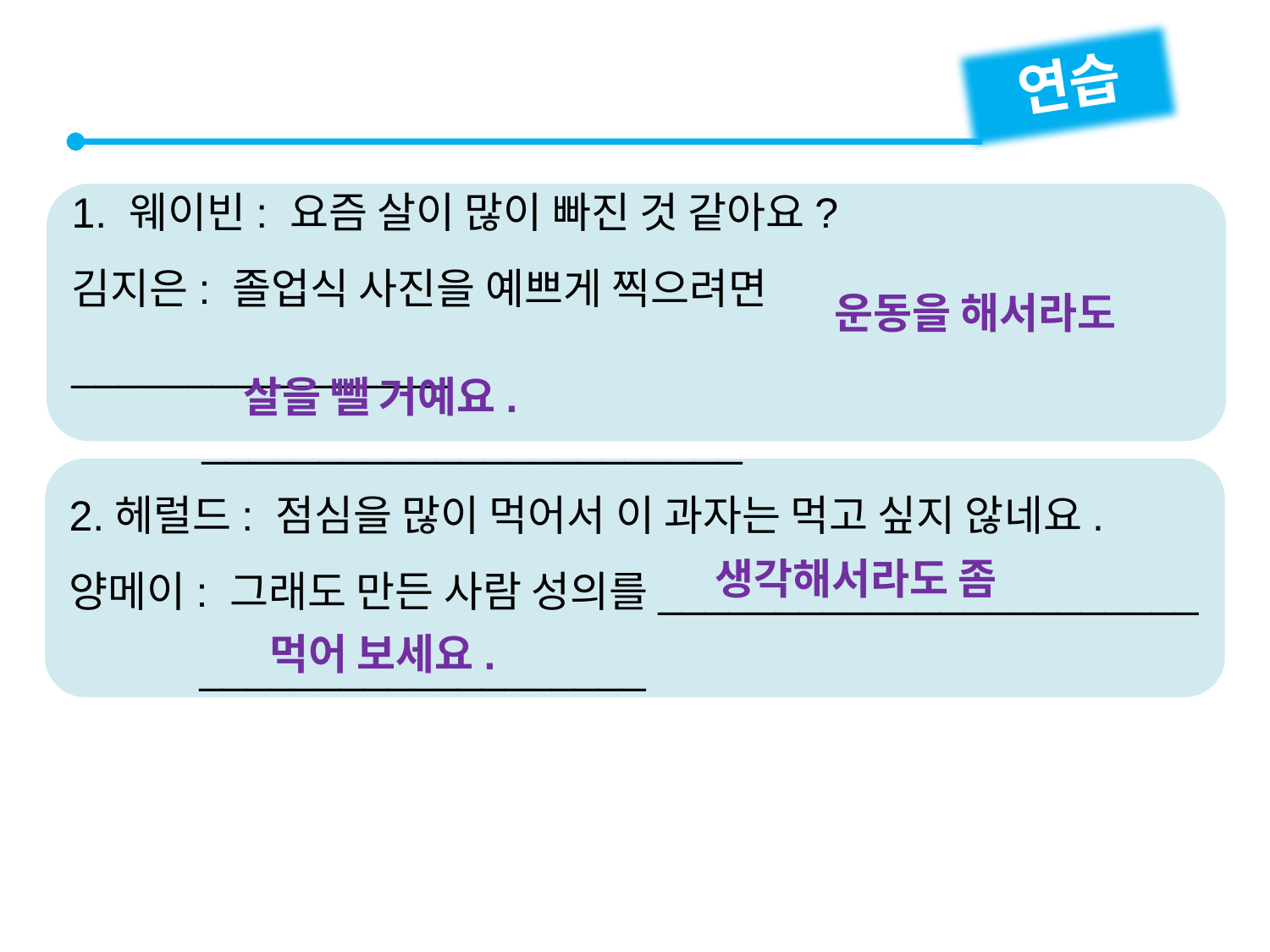

연습
1. 웨이빈: 요즘 살이 많이 빠진 것 같아요?
김지은: 졸업식 사진을 예쁘게 찍으려면________________
           _______________________
운동을 해서라도
살을 뺄 거예요.
2.헤럴드: 점심을 많이 먹어서 이 과자는 먹고 싶지 않네요.
양메이: 그래도 만든 사람 성의를_______________________
           ___________________
생각해서라도 좀
먹어 보세요.